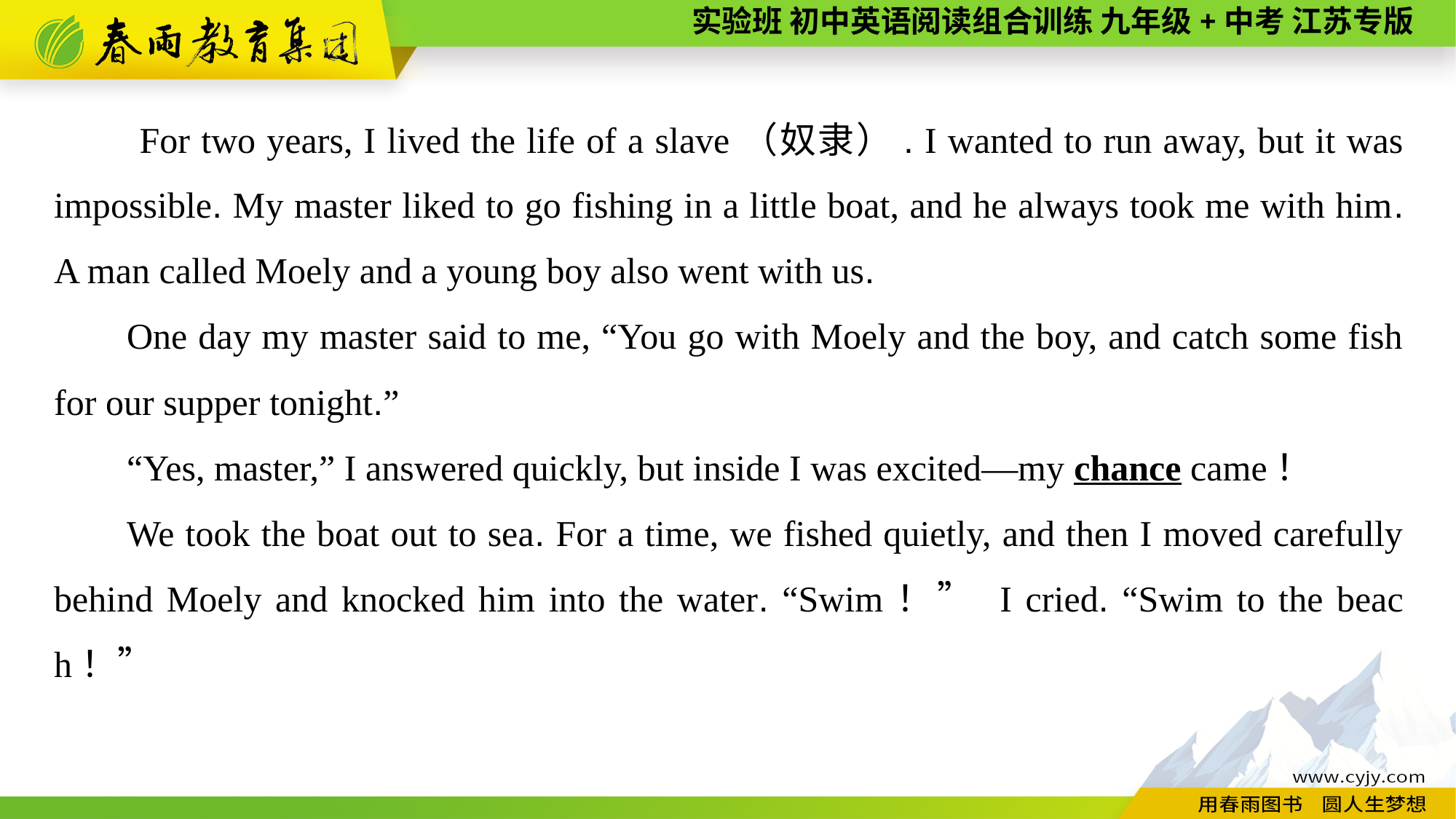

For two years, I lived the life of a slave（奴隶）. I wanted to run away, but it was impossible. My master liked to go fishing in a little boat, and he always took me with him. A man called Moely and a young boy also went with us.
One day my master said to me, “You go with Moely and the boy, and catch some fish for our supper tonight.”
“Yes, master,” I answered quickly, but inside I was excited—my chance came！
We took the boat out to sea. For a time, we fished quietly, and then I moved carefully behind Moely and knocked him into the water. “Swim！” I cried. “Swim to the beach！”